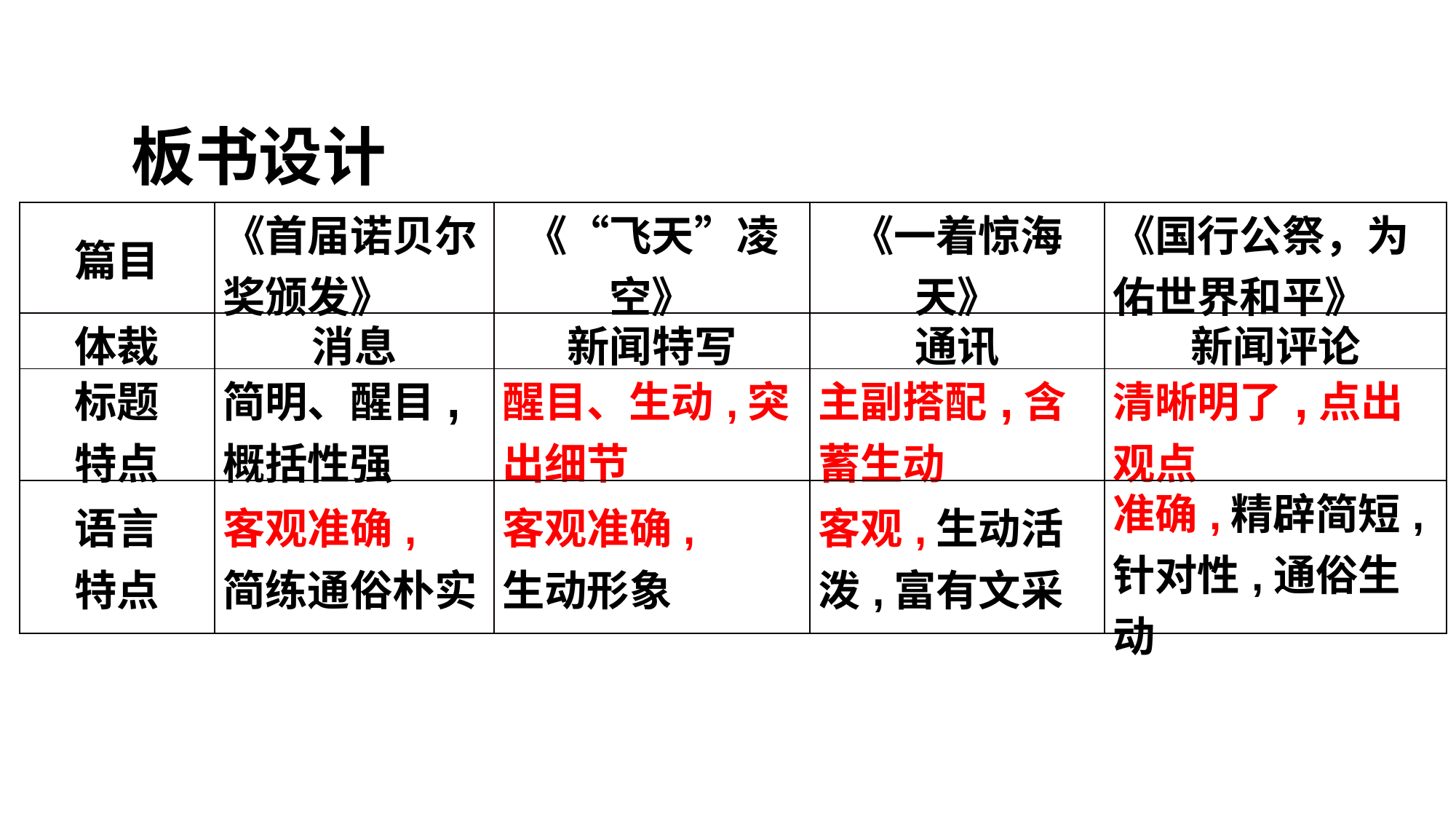

板书设计
| 篇目 | 《首届诺贝尔奖颁发》 | 《“飞天”凌空》 | 《一着惊海天》 | 《国行公祭，为佑世界和平》 |
| --- | --- | --- | --- | --- |
| 体裁 | 消息 | 新闻特写 | 通讯 | 新闻评论 |
| 标题 特点 | 简明、醒目, 概括性强 | 醒目、生动,突出细节 | 主副搭配,含蓄生动 | 清晰明了,点出观点 |
| 语言 特点 | 客观准确, 简练通俗朴实 | 客观准确, 生动形象 | 客观,生动活泼,富有文采 | 准确,精辟简短,针对性,通俗生动 |